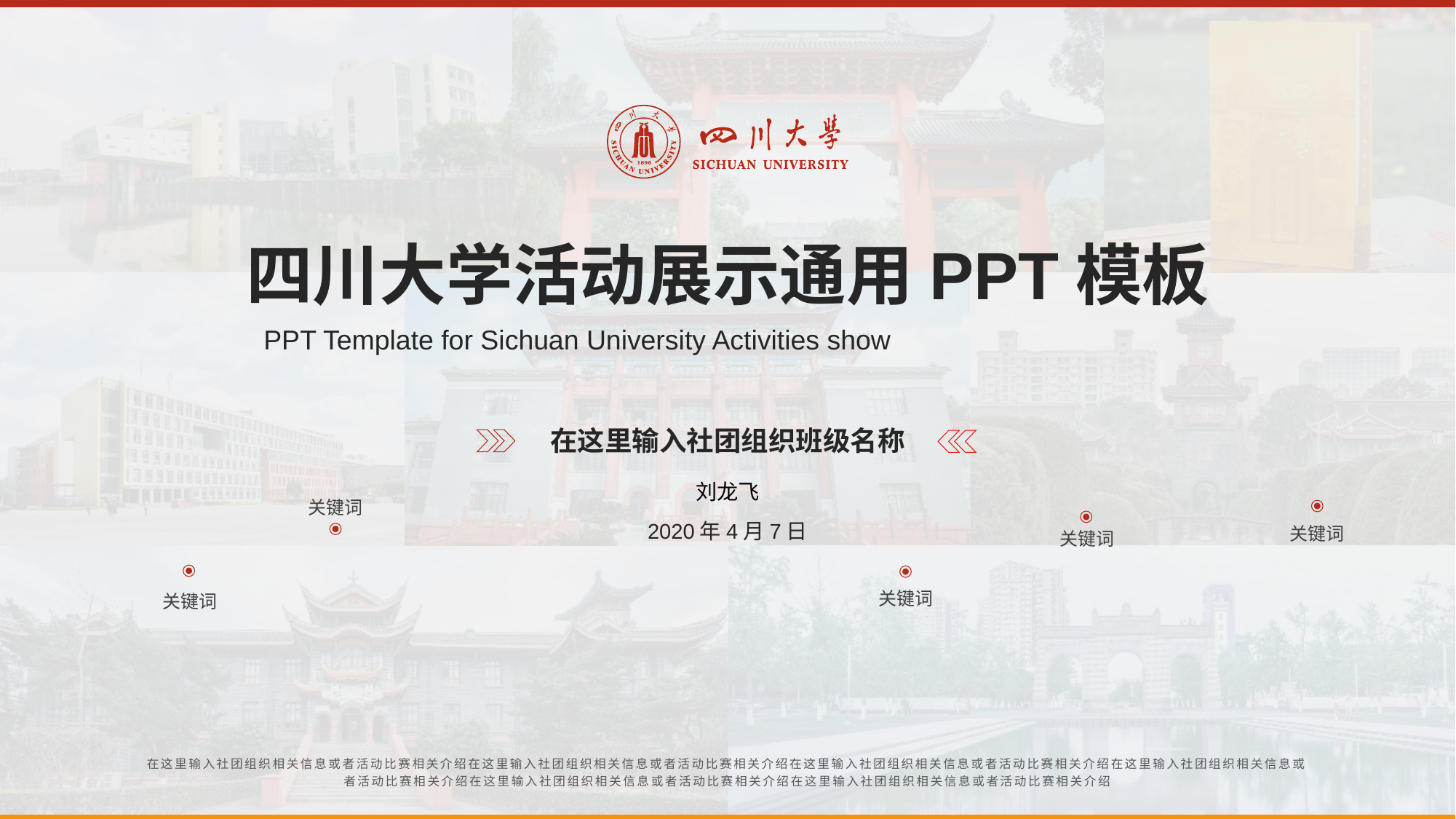

四川大学活动展示通用PPT模板
PPT Template for Sichuan University Activities show
在这里输入社团组织班级名称

刘龙飞
关键词

2020年4月7日

关键词
关键词

关键词
关键词
在这里输入社团组织相关信息或者活动比赛相关介绍在这里输入社团组织相关信息或者活动比赛相关介绍在这里输入社团组织相关信息或者活动比赛相关介绍在这里输入社团组织相关信息或者活动比赛相关介绍在这里输入社团组织相关信息或者活动比赛相关介绍在这里输入社团组织相关信息或者活动比赛相关介绍